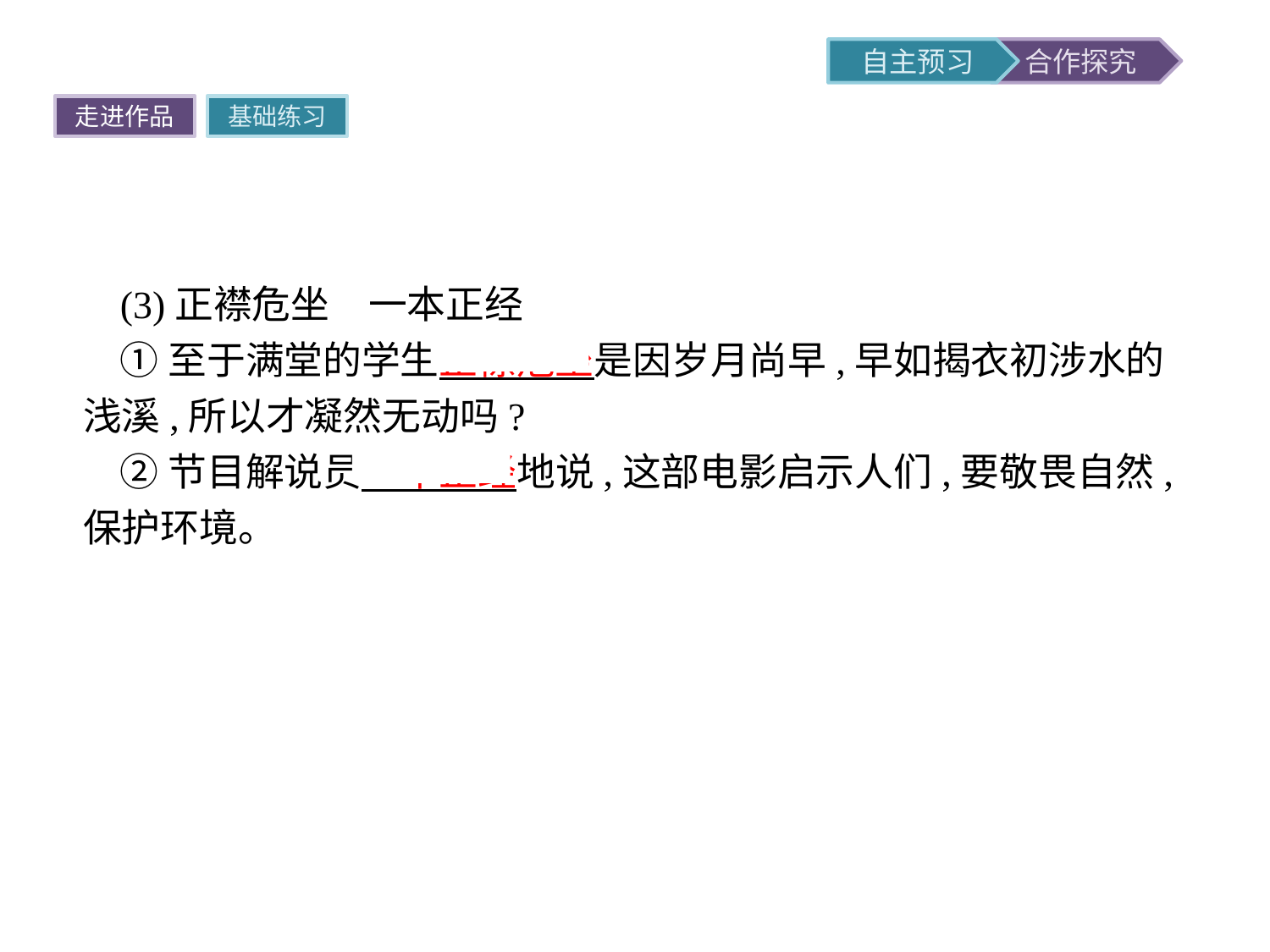

走进作品
基础练习
(3)正襟危坐　一本正经
①至于满堂的学生正襟危坐是因岁月尚早,早如揭衣初涉水的浅溪,所以才凝然无动吗?
②节目解说员一本正经地说,这部电影启示人们,要敬畏自然,保护环境。
提示二者都有严肃庄重的意思。“正襟危坐”指理好衣襟端端正正坐着,形容严肃或拘谨的样子,褒义词。“一本正经”形容很规矩,很庄重。有时含讽刺意味,可做贬义词。